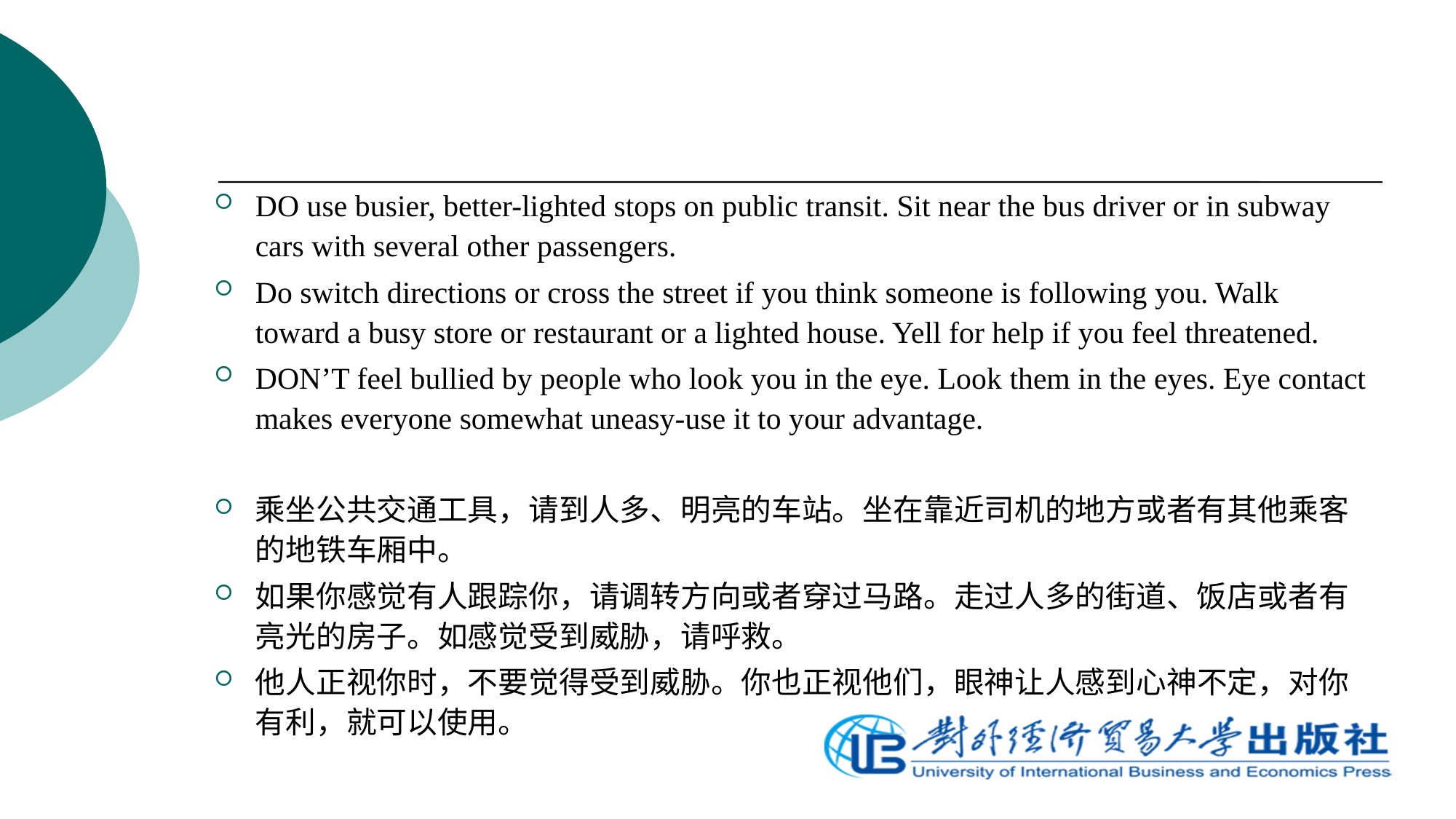

DO use busier, better-lighted stops on public transit. Sit near the bus driver or in subway cars with several other passengers.
Do switch directions or cross the street if you think someone is following you. Walk toward a busy store or restaurant or a lighted house. Yell for help if you feel threatened.
DON’T feel bullied by people who look you in the eye. Look them in the eyes. Eye contact makes everyone somewhat uneasy-use it to your advantage.

乘坐公共交通工具，请到人多、明亮的车站。坐在靠近司机的地方或者有其他乘客的地铁车厢中。
如果你感觉有人跟踪你，请调转方向或者穿过马路。走过人多的街道、饭店或者有亮光的房子。如感觉受到威胁，请呼救。
他人正视你时，不要觉得受到威胁。你也正视他们，眼神让人感到心神不定，对你有利，就可以使用。